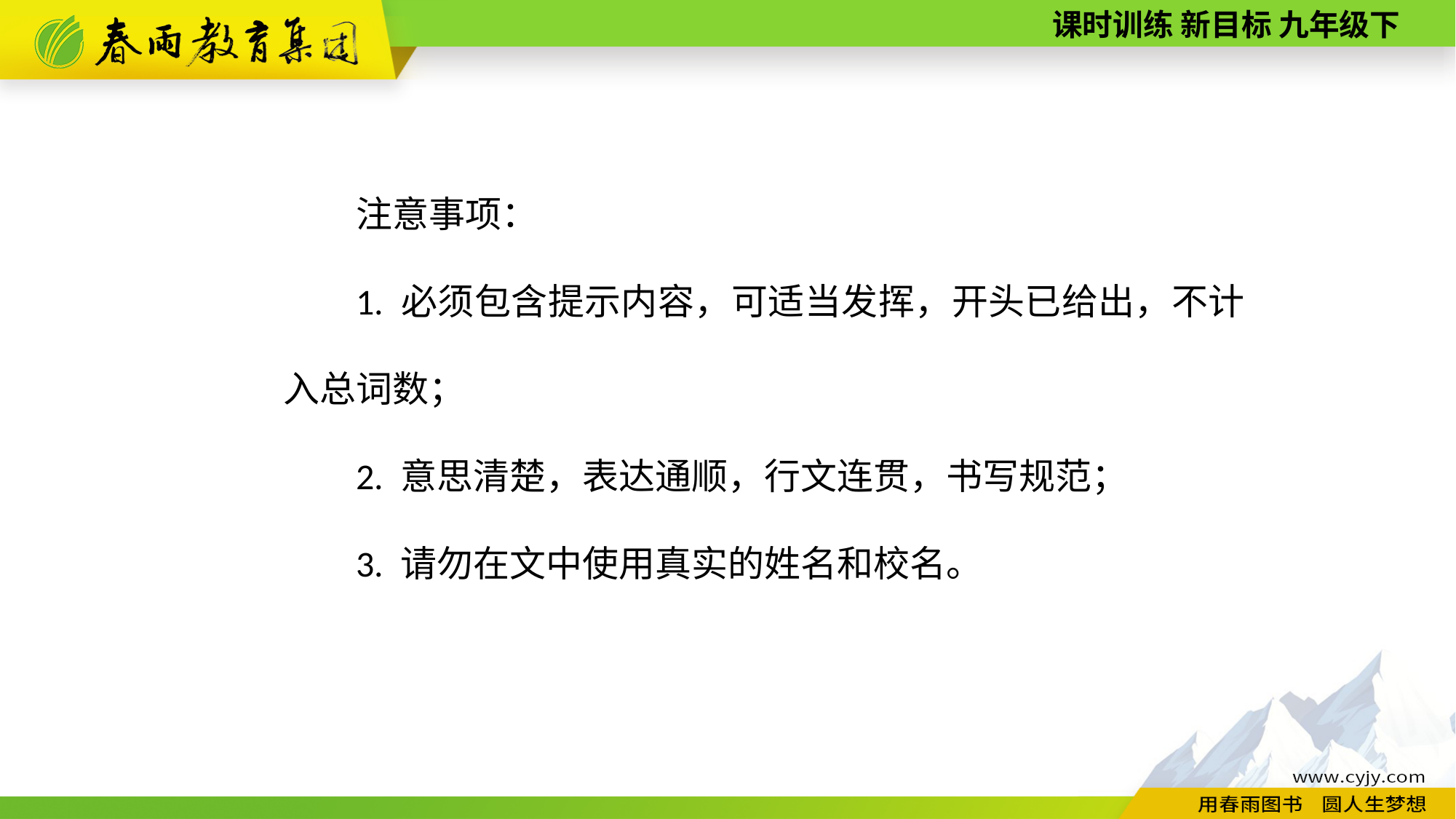

注意事项：
1. 必须包含提示内容，可适当发挥，开头已给出，不计入总词数；
2. 意思清楚，表达通顺，行文连贯，书写规范；
3. 请勿在文中使用真实的姓名和校名。